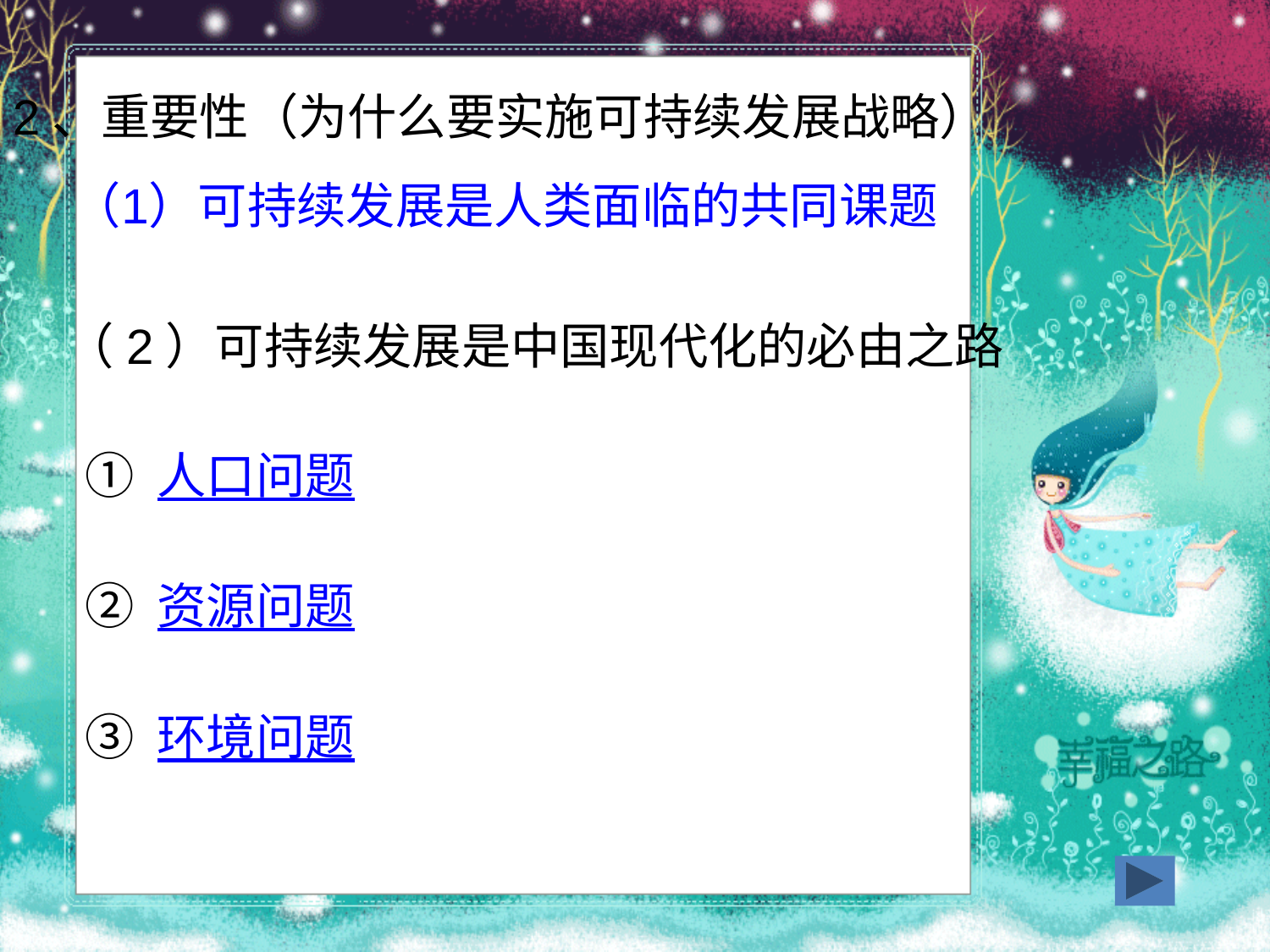

2、重要性（为什么要实施可持续发展战略）
（1）可持续发展是人类面临的共同课题

（2）可持续发展是中国现代化的必由之路

① 人口问题

② 资源问题

③ 环境问题